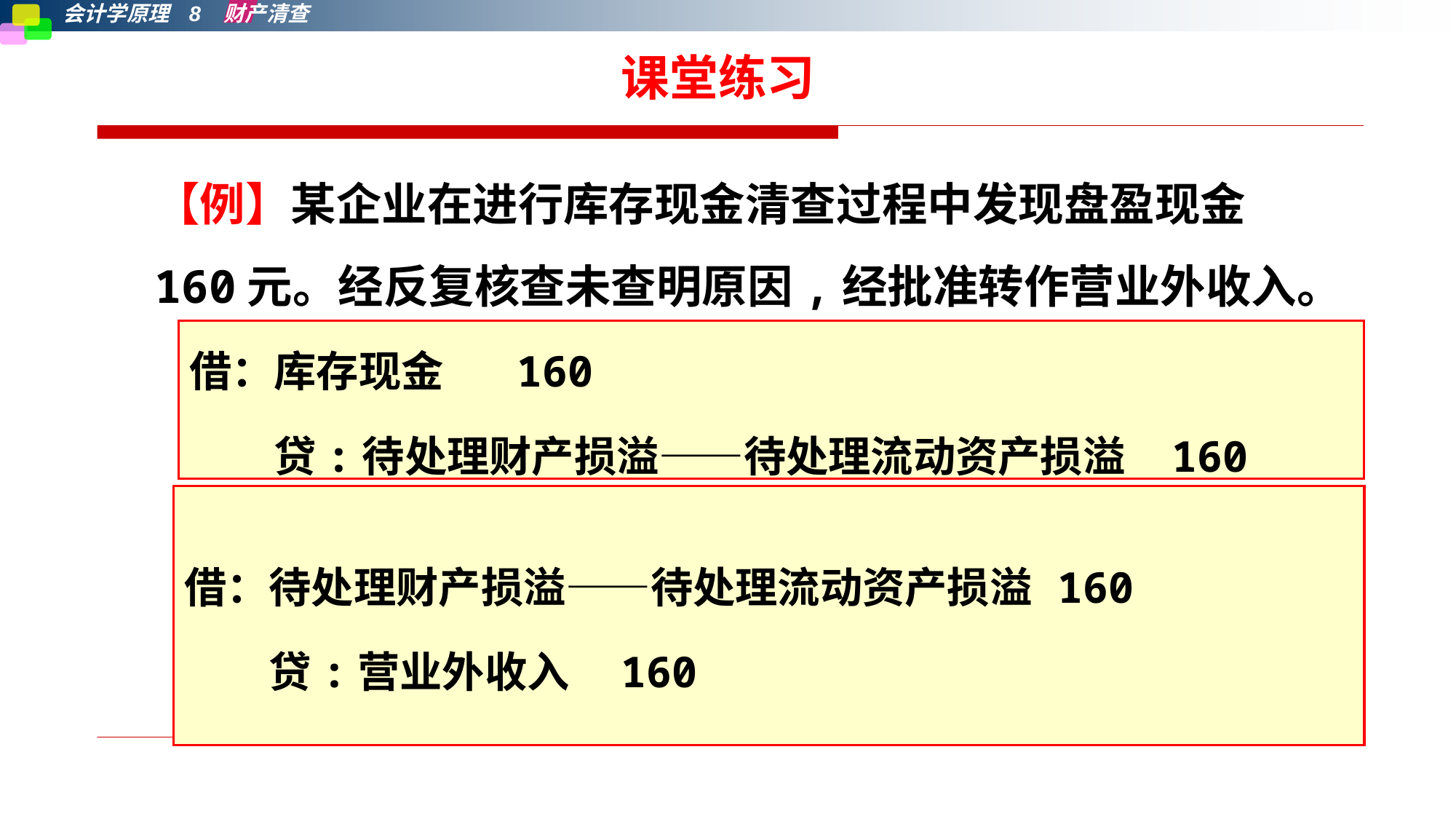

课堂练习
【例】某企业在进行库存现金清查过程中发现盘盈现金160元。经反复核查未查明原因,经批准转作营业外收入。
借：库存现金	160
　　贷:待处理财产损溢——待处理流动资产损溢	160
借：待处理财产损溢——待处理流动资产损溢	160
　　贷:营业外收入	160